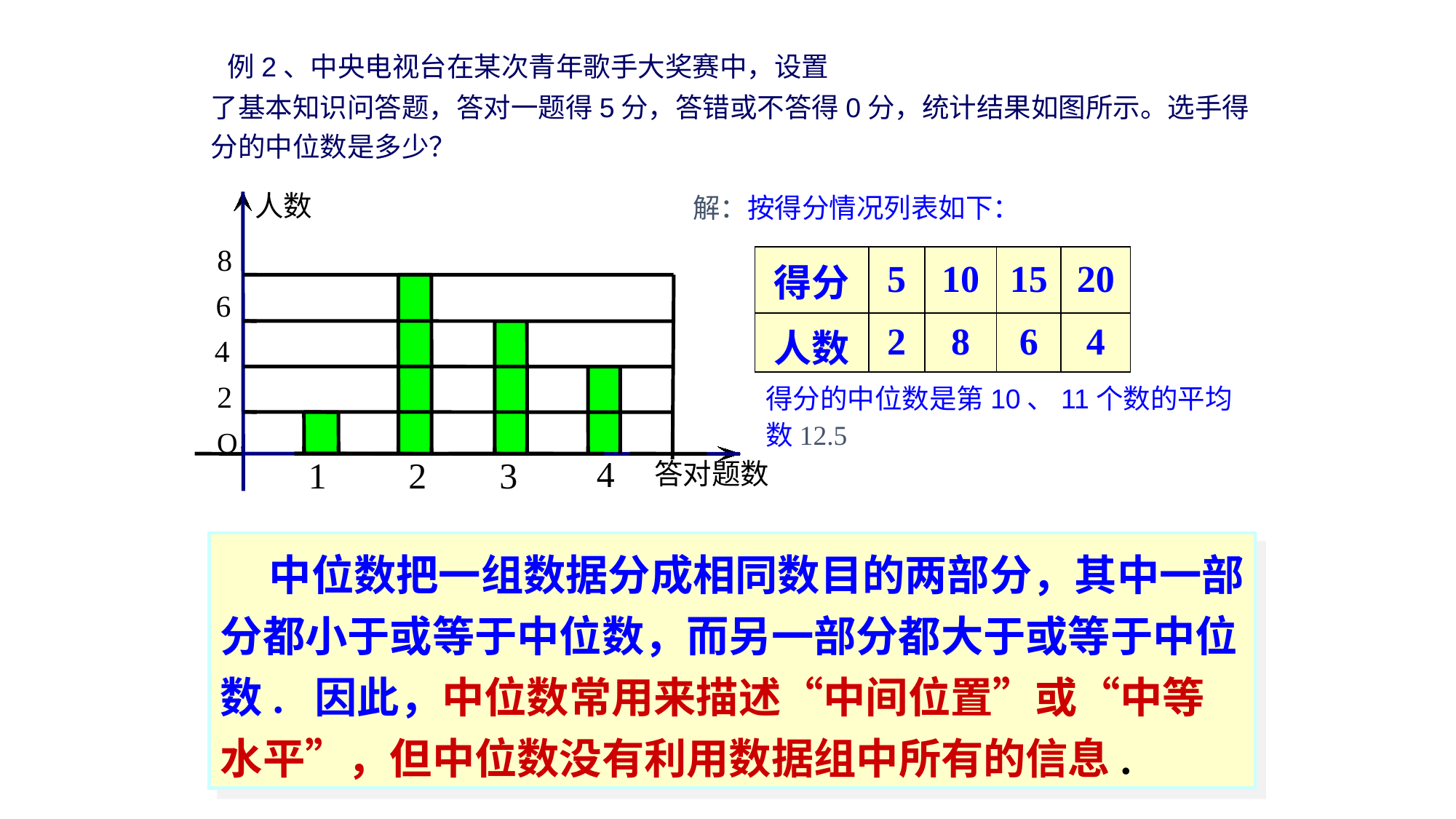

例2、中央电视台在某次青年歌手大奖赛中，设置
了基本知识问答题，答对一题得5分，答错或不答得0分，统计结果如图所示。选手得分的中位数是多少？

解：按得分情况列表如下：
人数

8
| 得分 | 5 | 10 | 15 | 20 |
| --- | --- | --- | --- | --- |
| 人数 | 2 | 8 | 6 | 4 |

6

4

得分的中位数是第10、11个数的平均数12.5
2

O

4
1
2
3

答对题数
    中位数把一组数据分成相同数目的两部分，其中一部分都小于或等于中位数，而另一部分都大于或等于中位数.  因此，中位数常用来描述“中间位置”或“中等水平”，但中位数没有利用数据组中所有的信息.